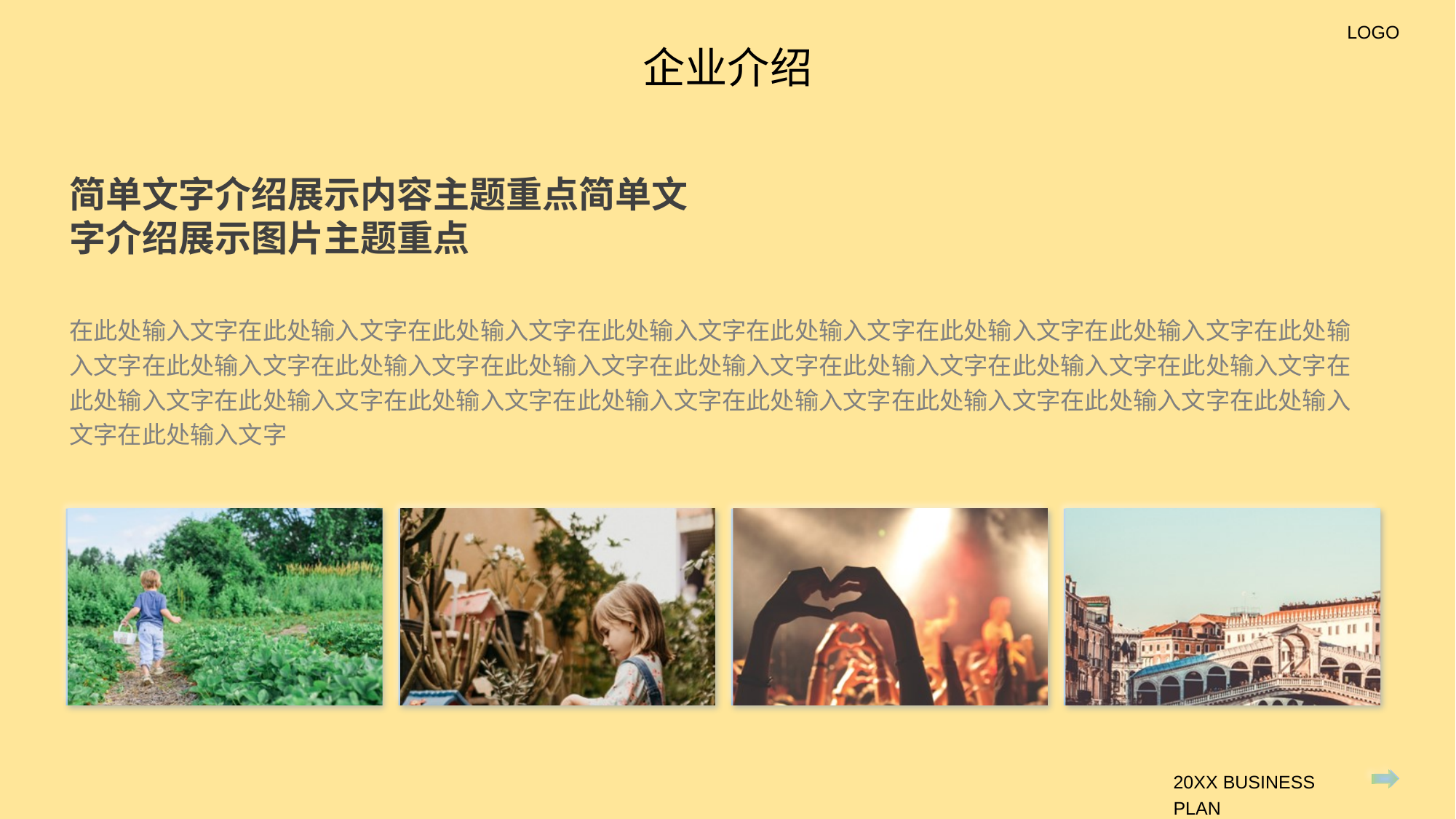

企业介绍
简单文字介绍展示内容主题重点简单文字介绍展示图片主题重点
在此处输入文字在此处输入文字在此处输入文字在此处输入文字在此处输入文字在此处输入文字在此处输入文字在此处输入文字在此处输入文字在此处输入文字在此处输入文字在此处输入文字在此处输入文字在此处输入文字在此处输入文字在此处输入文字在此处输入文字在此处输入文字在此处输入文字在此处输入文字在此处输入文字在此处输入文字在此处输入文字在此处输入文字